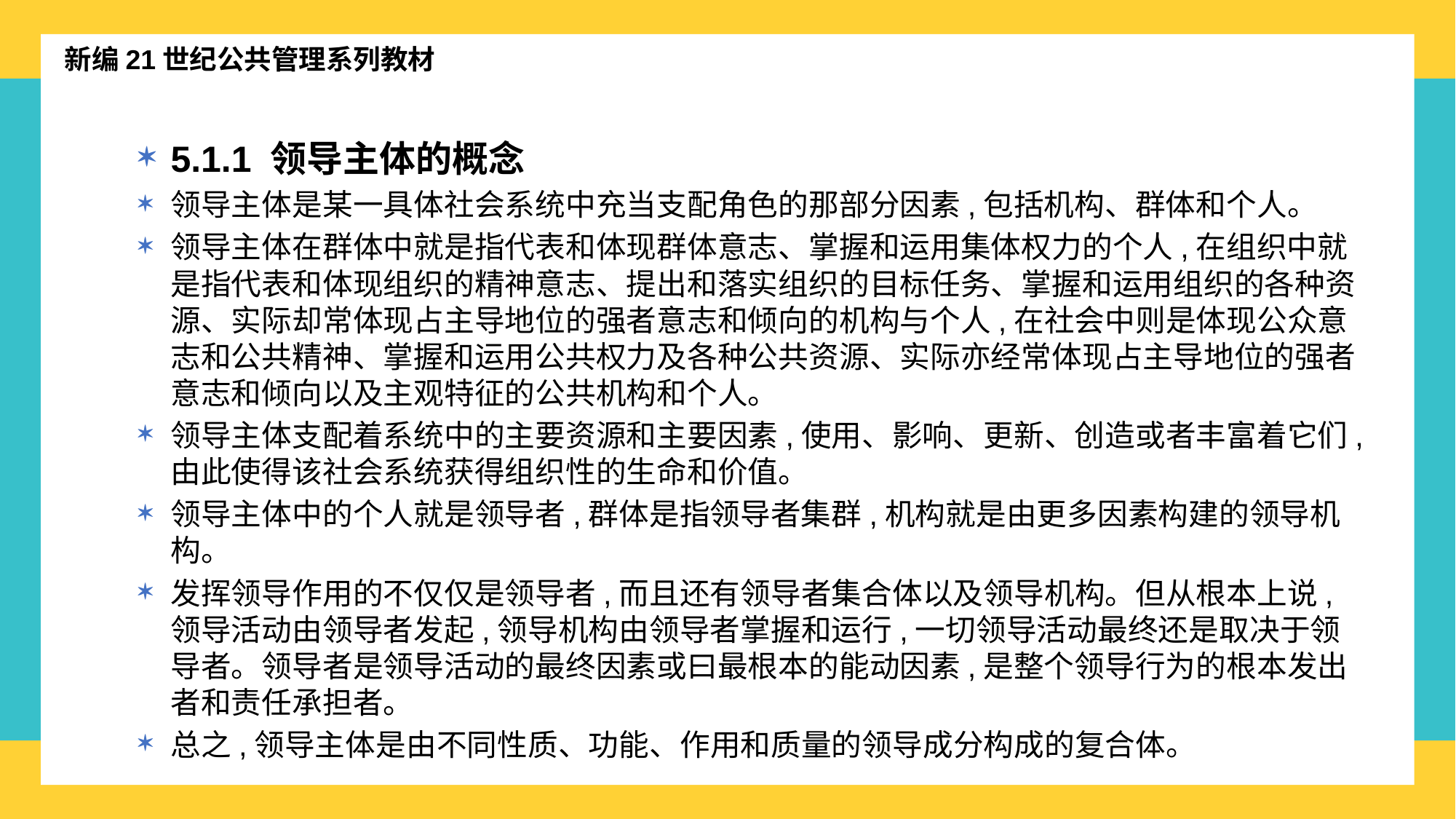

新编21世纪公共管理系列教材
5.1.1 领导主体的概念
领导主体是某一具体社会系统中充当支配角色的那部分因素,包括机构、群体和个人。
领导主体在群体中就是指代表和体现群体意志、掌握和运用集体权力的个人,在组织中就是指代表和体现组织的精神意志、提出和落实组织的目标任务、掌握和运用组织的各种资源、实际却常体现占主导地位的强者意志和倾向的机构与个人,在社会中则是体现公众意志和公共精神、掌握和运用公共权力及各种公共资源、实际亦经常体现占主导地位的强者意志和倾向以及主观特征的公共机构和个人。
领导主体支配着系统中的主要资源和主要因素,使用、影响、更新、创造或者丰富着它们,由此使得该社会系统获得组织性的生命和价值。
领导主体中的个人就是领导者,群体是指领导者集群,机构就是由更多因素构建的领导机构。
发挥领导作用的不仅仅是领导者,而且还有领导者集合体以及领导机构。但从根本上说,领导活动由领导者发起,领导机构由领导者掌握和运行,一切领导活动最终还是取决于领导者。领导者是领导活动的最终因素或曰最根本的能动因素,是整个领导行为的根本发出者和责任承担者。
总之,领导主体是由不同性质、功能、作用和质量的领导成分构成的复合体。